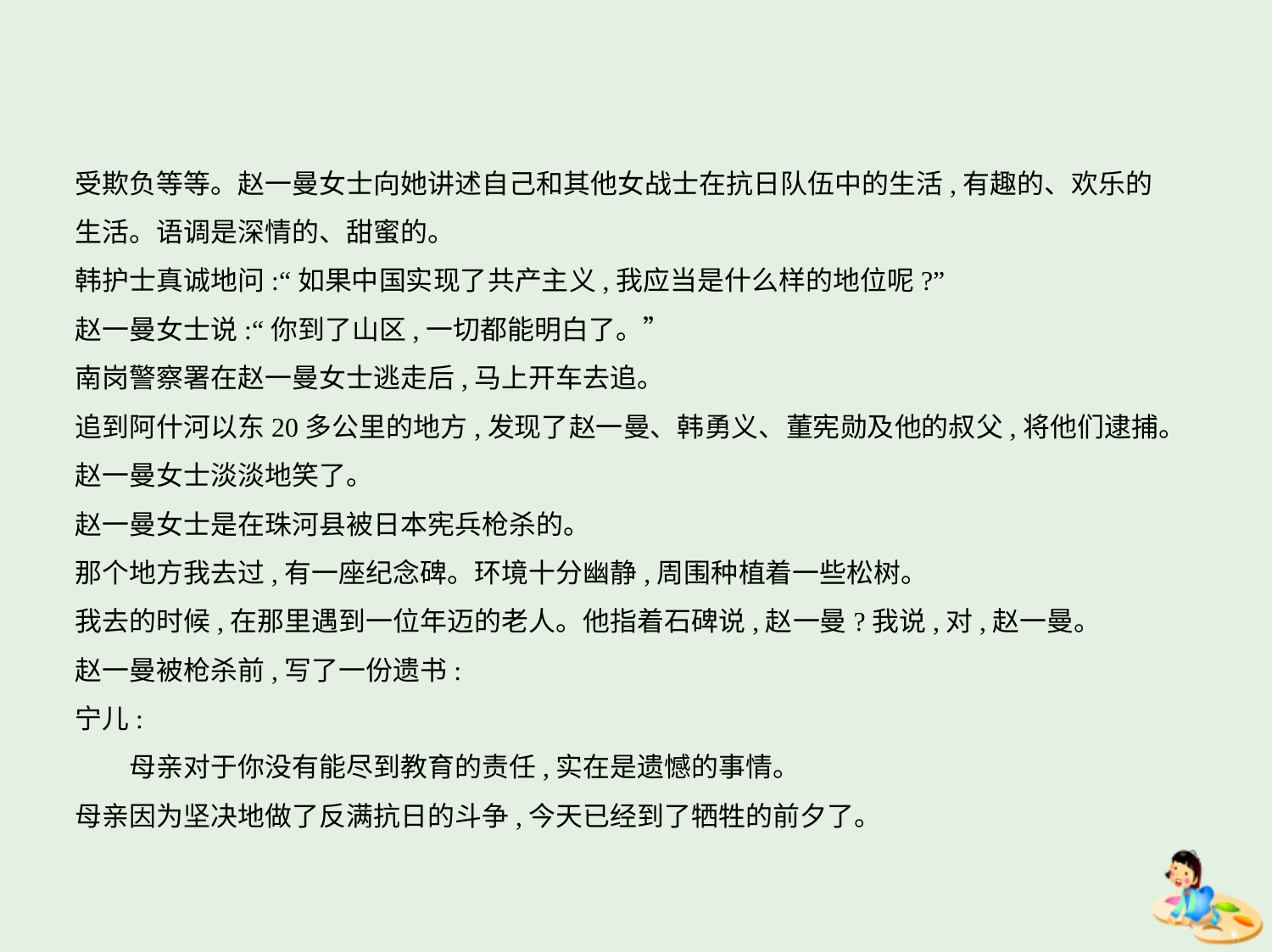

受欺负等等。赵一曼女士向她讲述自己和其他女战士在抗日队伍中的生活,有趣的、欢乐的
生活。语调是深情的、甜蜜的。
韩护士真诚地问:“如果中国实现了共产主义,我应当是什么样的地位呢?”
赵一曼女士说:“你到了山区,一切都能明白了。”
南岗警察署在赵一曼女士逃走后,马上开车去追。
追到阿什河以东20多公里的地方,发现了赵一曼、韩勇义、董宪勋及他的叔父,将他们逮捕。
赵一曼女士淡淡地笑了。
赵一曼女士是在珠河县被日本宪兵枪杀的。
那个地方我去过,有一座纪念碑。环境十分幽静,周围种植着一些松树。
我去的时候,在那里遇到一位年迈的老人。他指着石碑说,赵一曼?我说,对,赵一曼。
赵一曼被枪杀前,写了一份遗书:
宁儿:
　　母亲对于你没有能尽到教育的责任,实在是遗憾的事情。
母亲因为坚决地做了反满抗日的斗争,今天已经到了牺牲的前夕了。